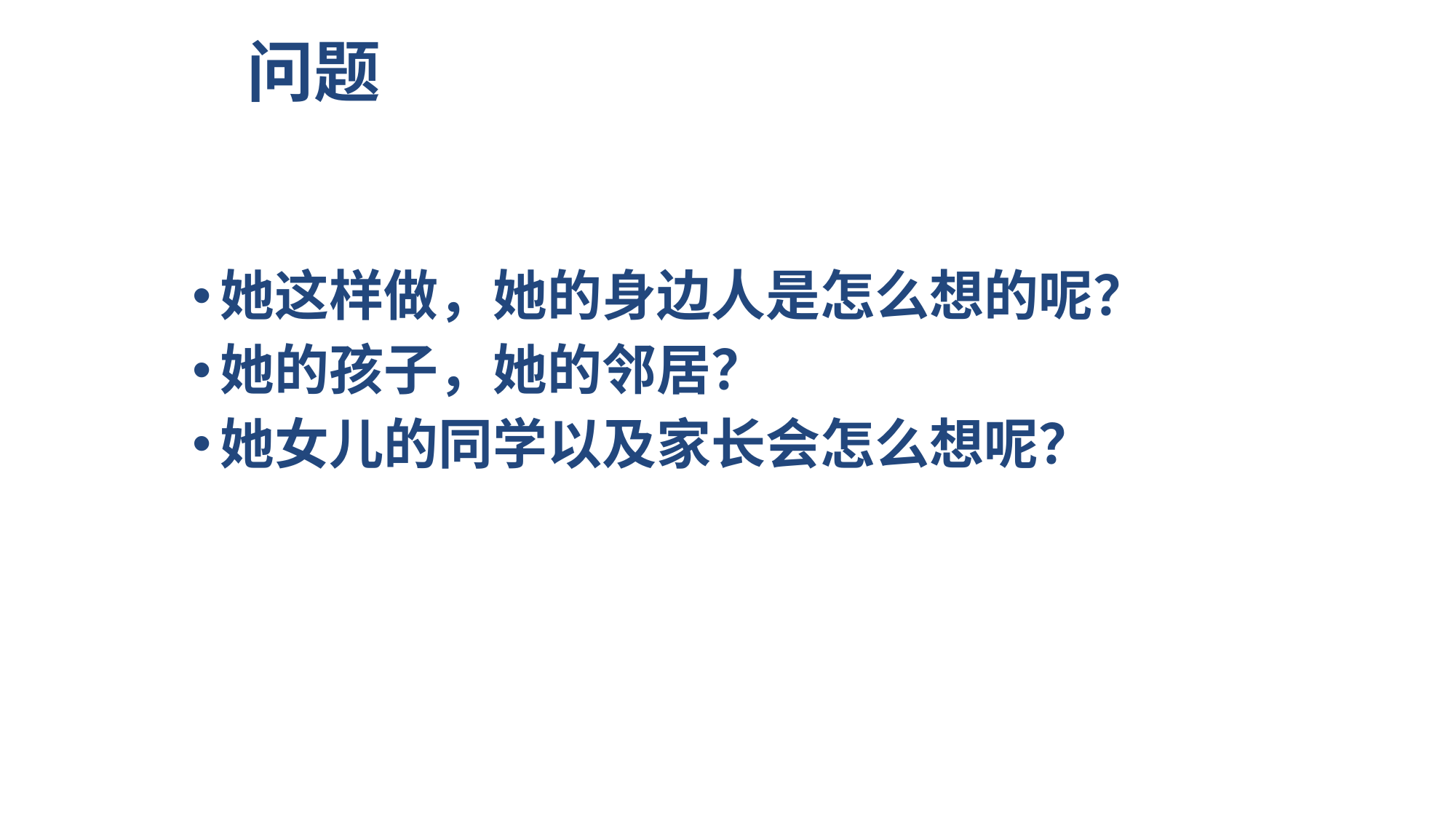

# 问题
她这样做，她的身边人是怎么想的呢？
她的孩子，她的邻居？
她女儿的同学以及家长会怎么想呢？